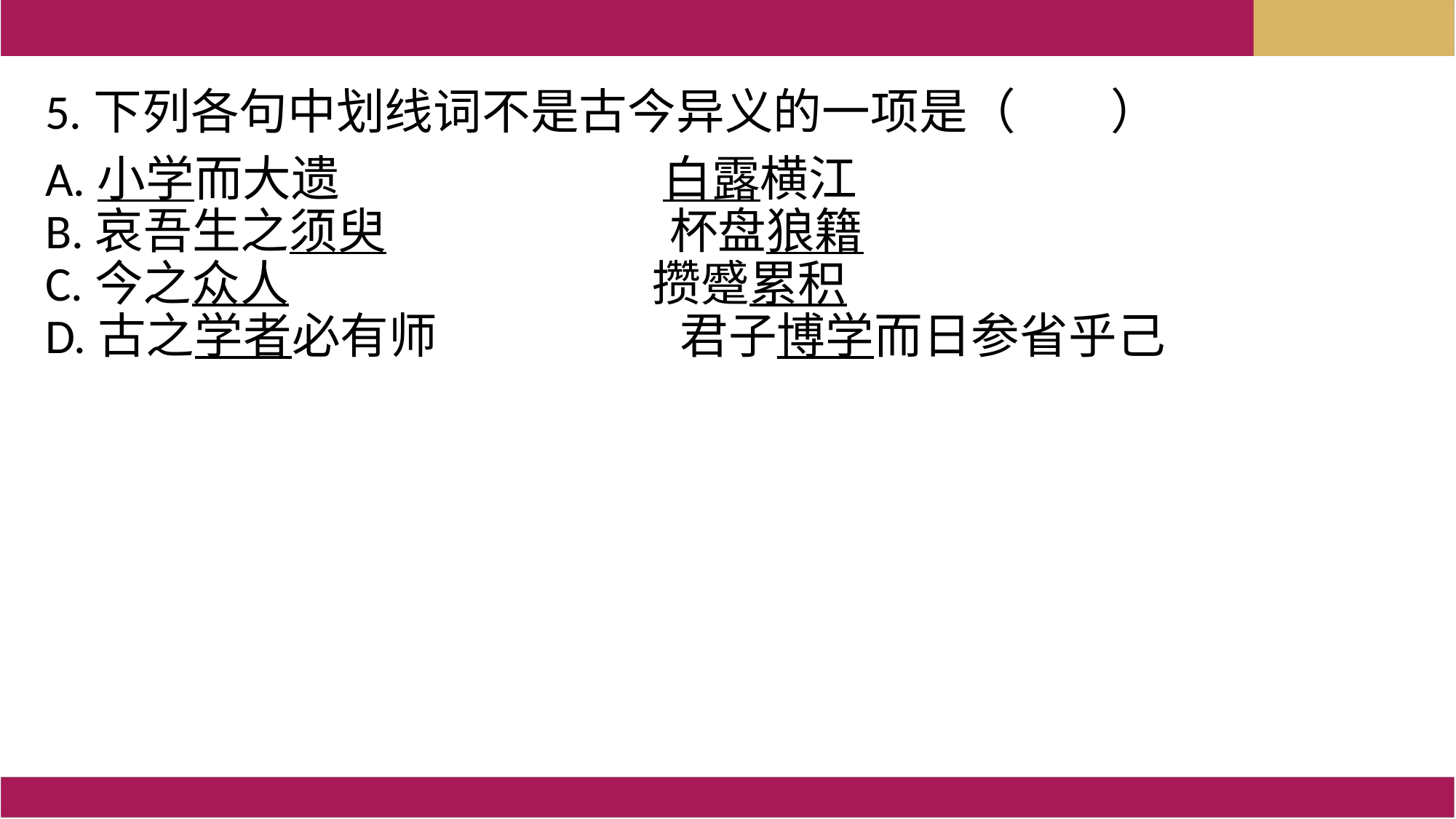

5.下列各句中划线词不是古今异义的一项是（       ）
A.小学而大遗                        白露横江
B.哀吾生之须臾                     杯盘狼籍
C.今之众人                           攒蹙累积
D.古之学者必有师                  君子博学而日参省乎己